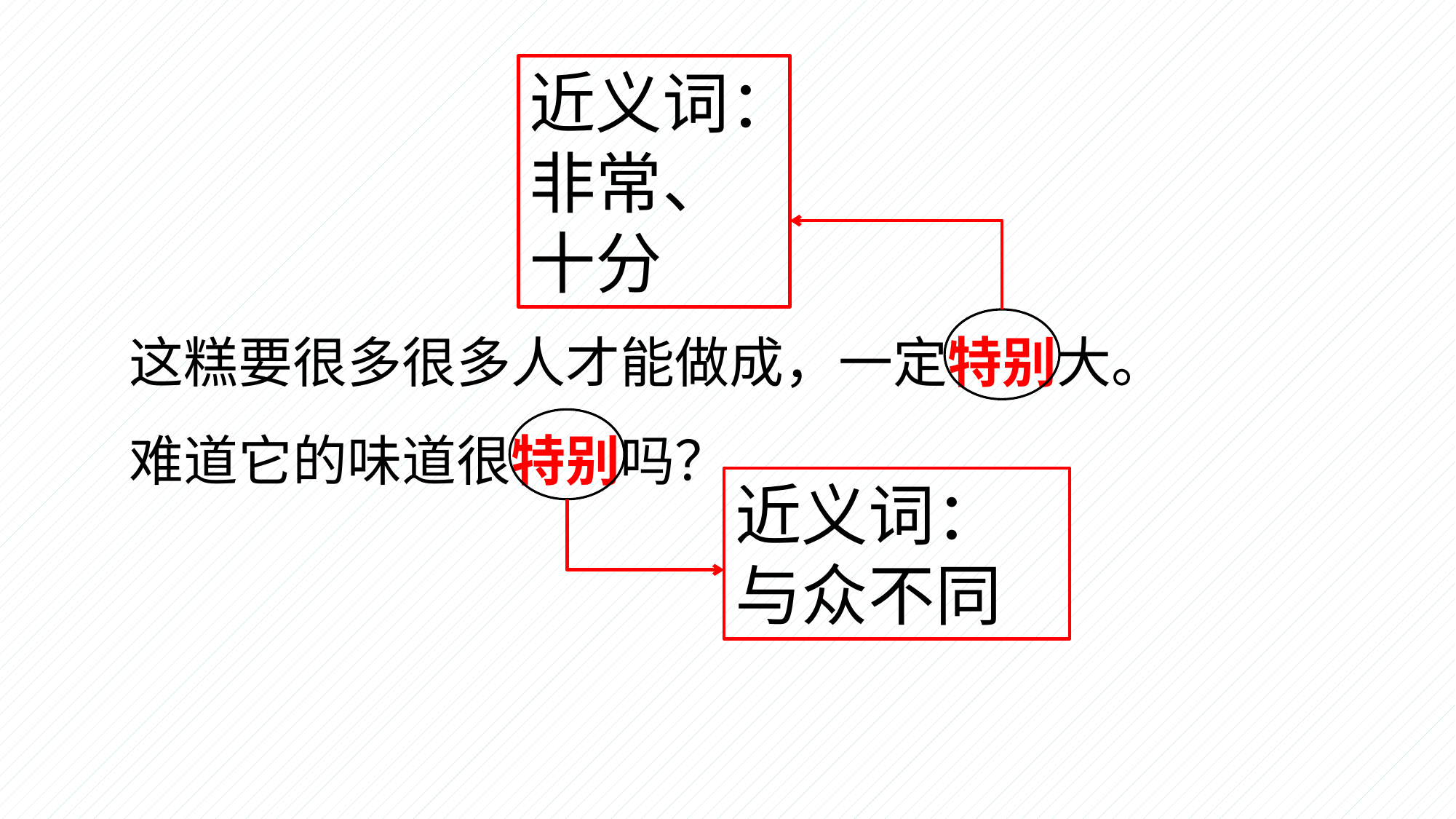

近义词：非常、十分
这糕要很多很多人才能做成，一定特别大。
难道它的味道很特别吗？

近义词：
与众不同